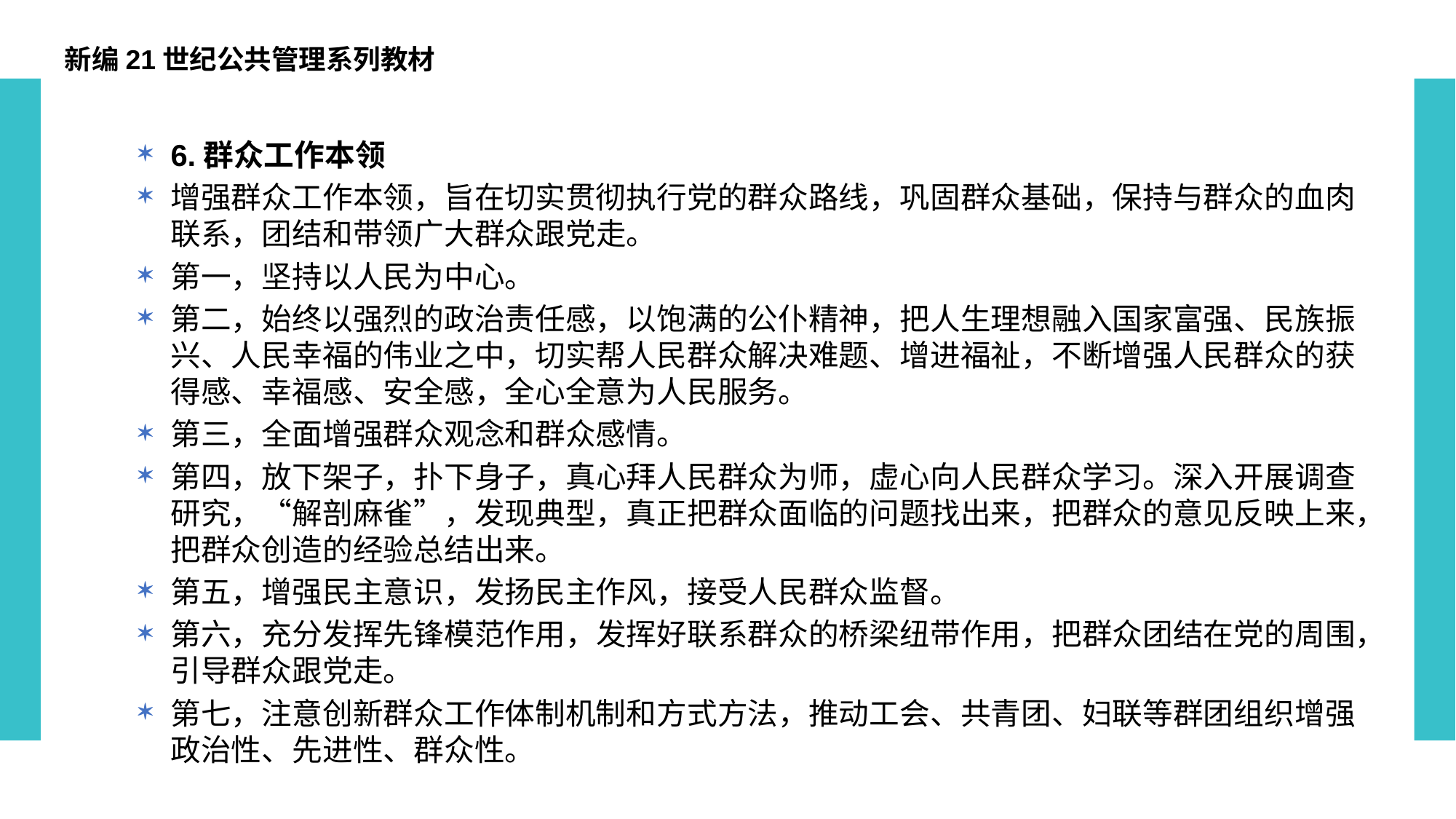

新编21世纪公共管理系列教材
6.群众工作本领
增强群众工作本领，旨在切实贯彻执行党的群众路线，巩固群众基础，保持与群众的血肉联系，团结和带领广大群众跟党走。
第一，坚持以人民为中心。
第二，始终以强烈的政治责任感，以饱满的公仆精神，把人生理想融入国家富强、民族振兴、人民幸福的伟业之中，切实帮人民群众解决难题、增进福祉，不断增强人民群众的获得感、幸福感、安全感，全心全意为人民服务。
第三，全面增强群众观念和群众感情。
第四，放下架子，扑下身子，真心拜人民群众为师，虚心向人民群众学习。深入开展调查研究，“解剖麻雀”，发现典型，真正把群众面临的问题找出来，把群众的意见反映上来，把群众创造的经验总结出来。
第五，增强民主意识，发扬民主作风，接受人民群众监督。
第六，充分发挥先锋模范作用，发挥好联系群众的桥梁纽带作用，把群众团结在党的周围，引导群众跟党走。
第七，注意创新群众工作体制机制和方式方法，推动工会、共青团、妇联等群团组织增强政治性、先进性、群众性。